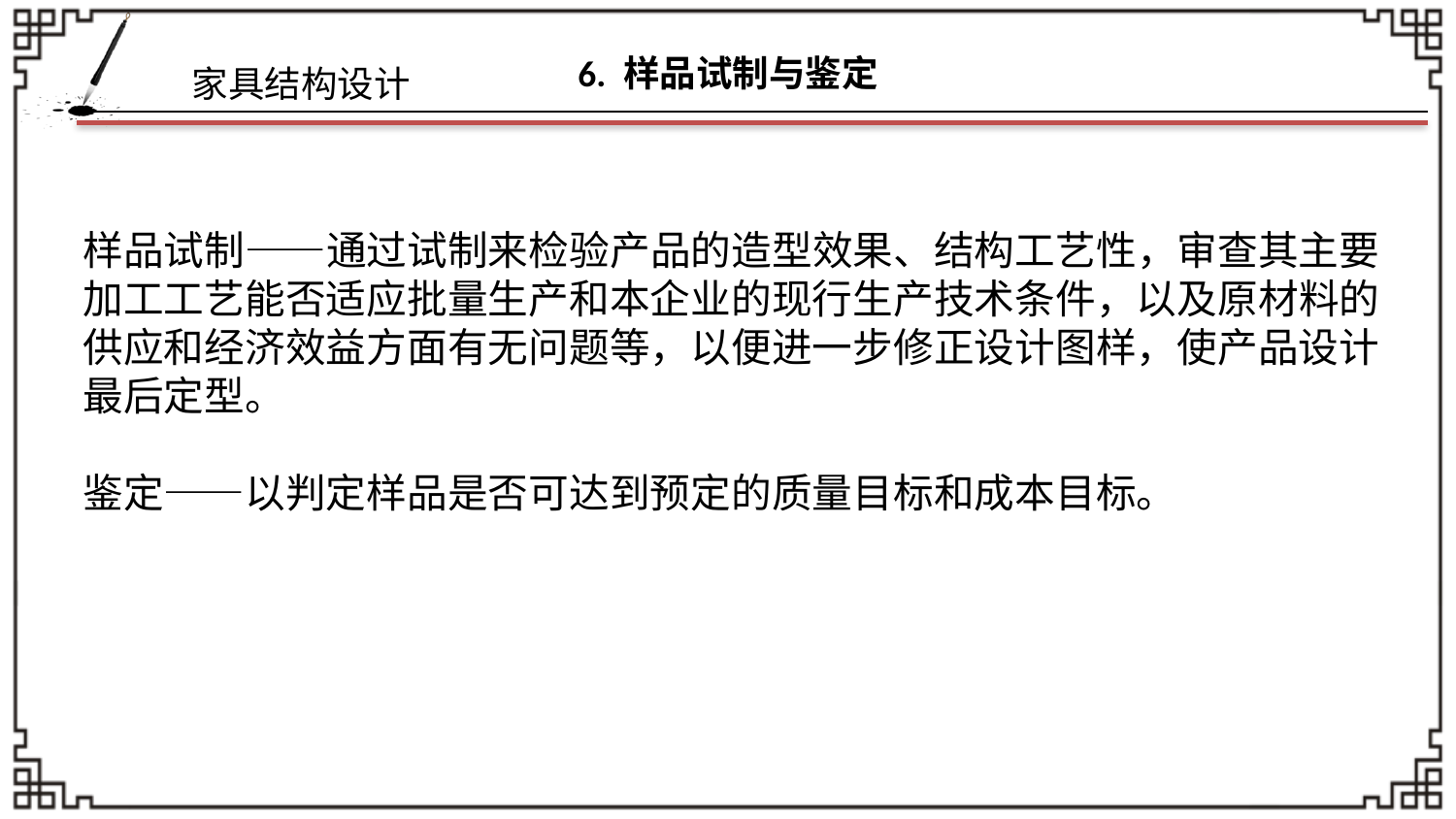

# 6. 样品试制与鉴定
样品试制——通过试制来检验产品的造型效果、结构工艺性，审查其主要加工工艺能否适应批量生产和本企业的现行生产技术条件，以及原材料的供应和经济效益方面有无问题等，以便进一步修正设计图样，使产品设计最后定型。

鉴定——以判定样品是否可达到预定的质量目标和成本目标。